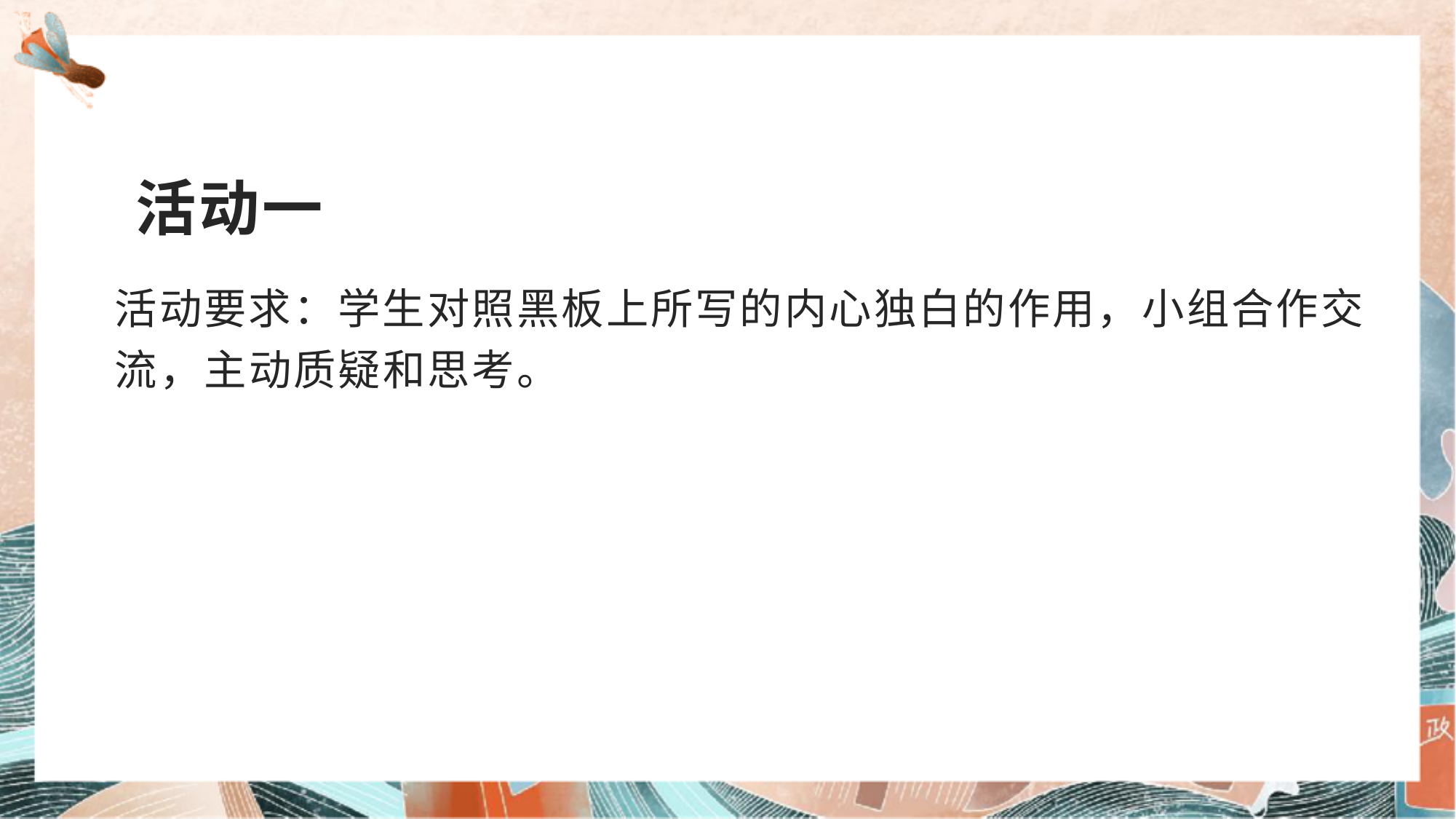

# 活动一
活动要求：学生对照黑板上所写的内心独白的作用，小组合作交流，主动质疑和思考。